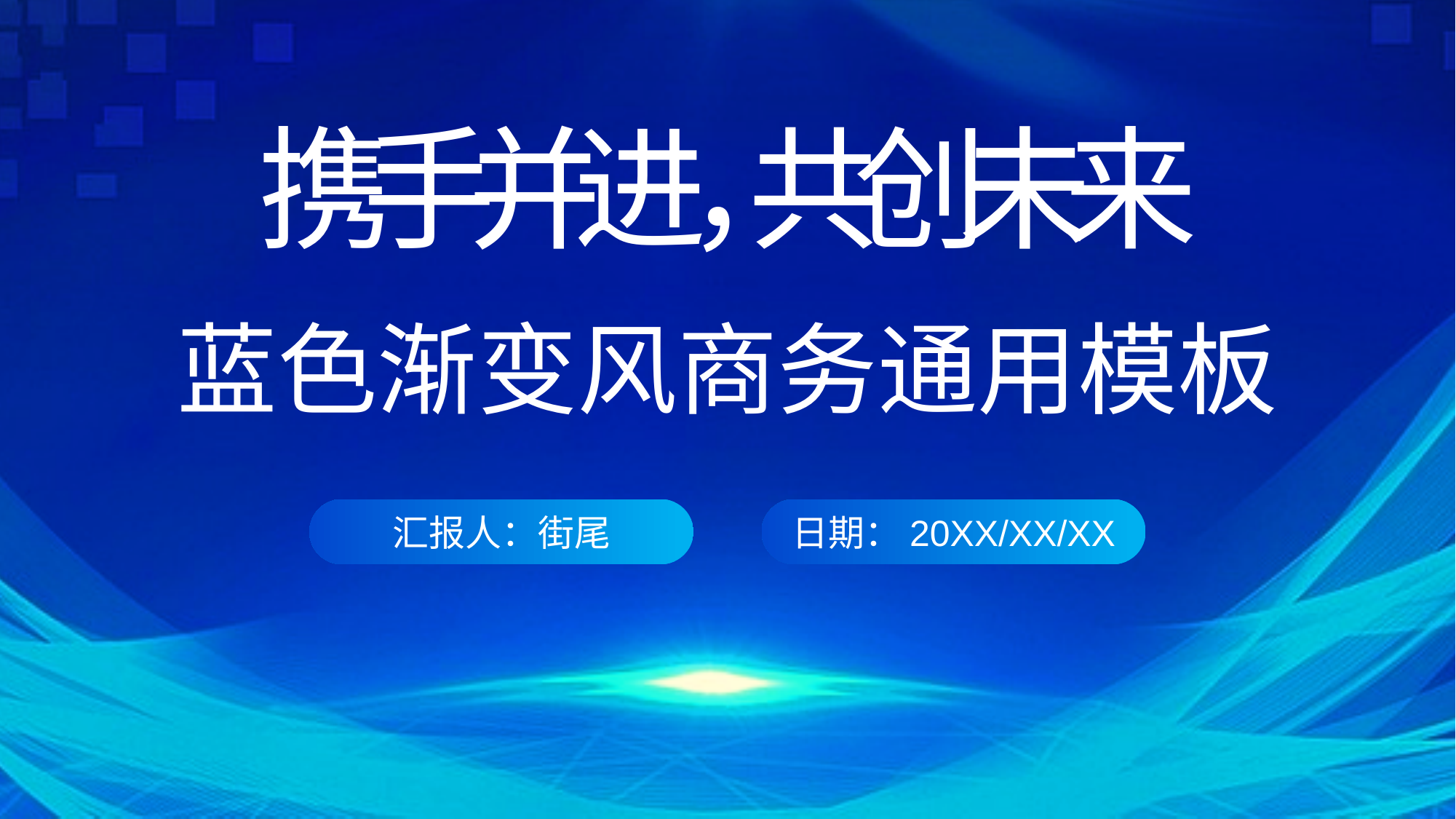

携
手
并
进
，
共
创
未
来
蓝色渐变风商务通用模板

汇报人：街尾

日期：20XX/XX/XX